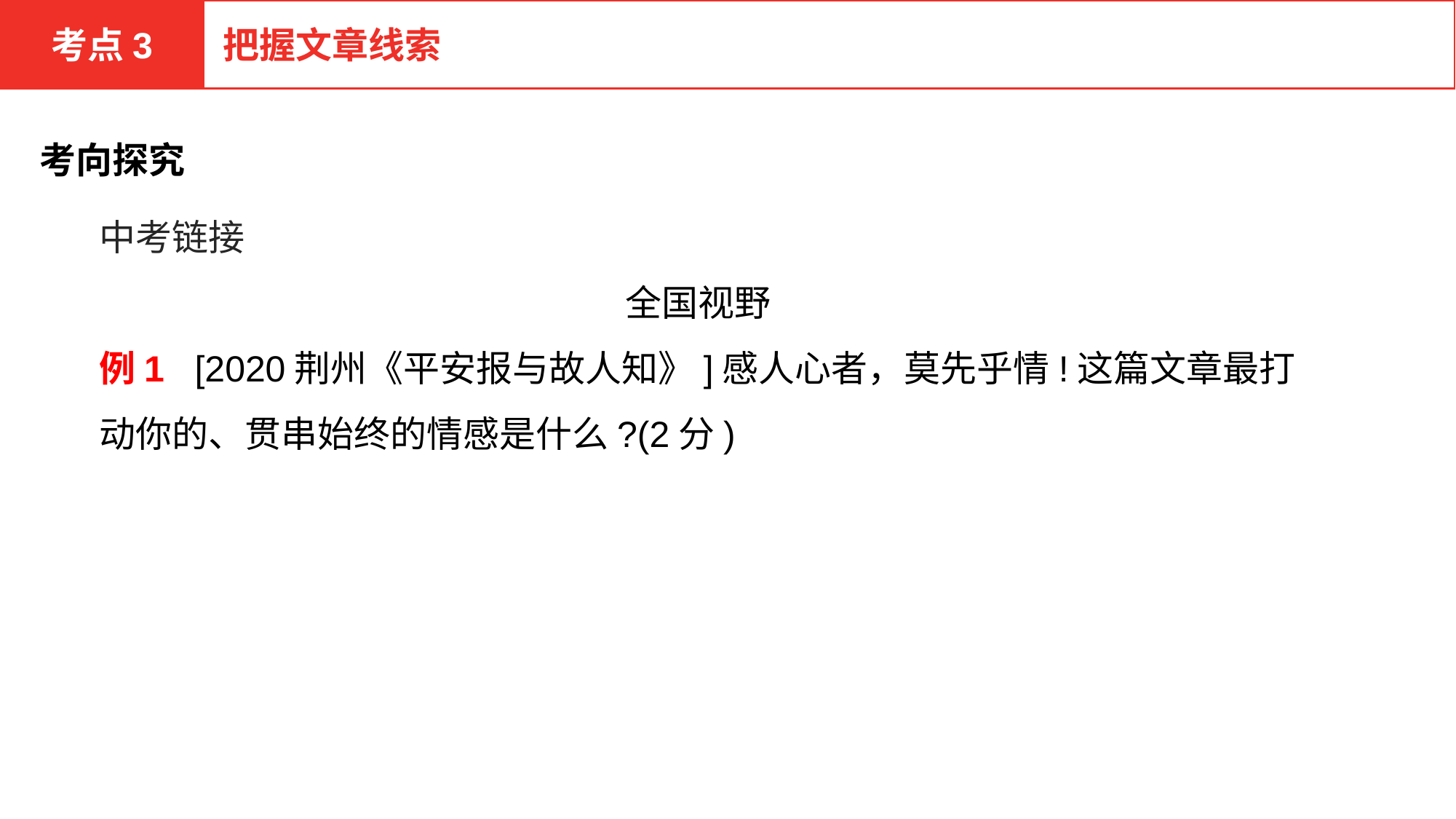

考点3
把握文章线索
考向探究
中考链接
全国视野
例1   [2020荆州《平安报与故人知》]感人心者，莫先乎情!这篇文章最打动你的、贯串始终的情感是什么?(2分)